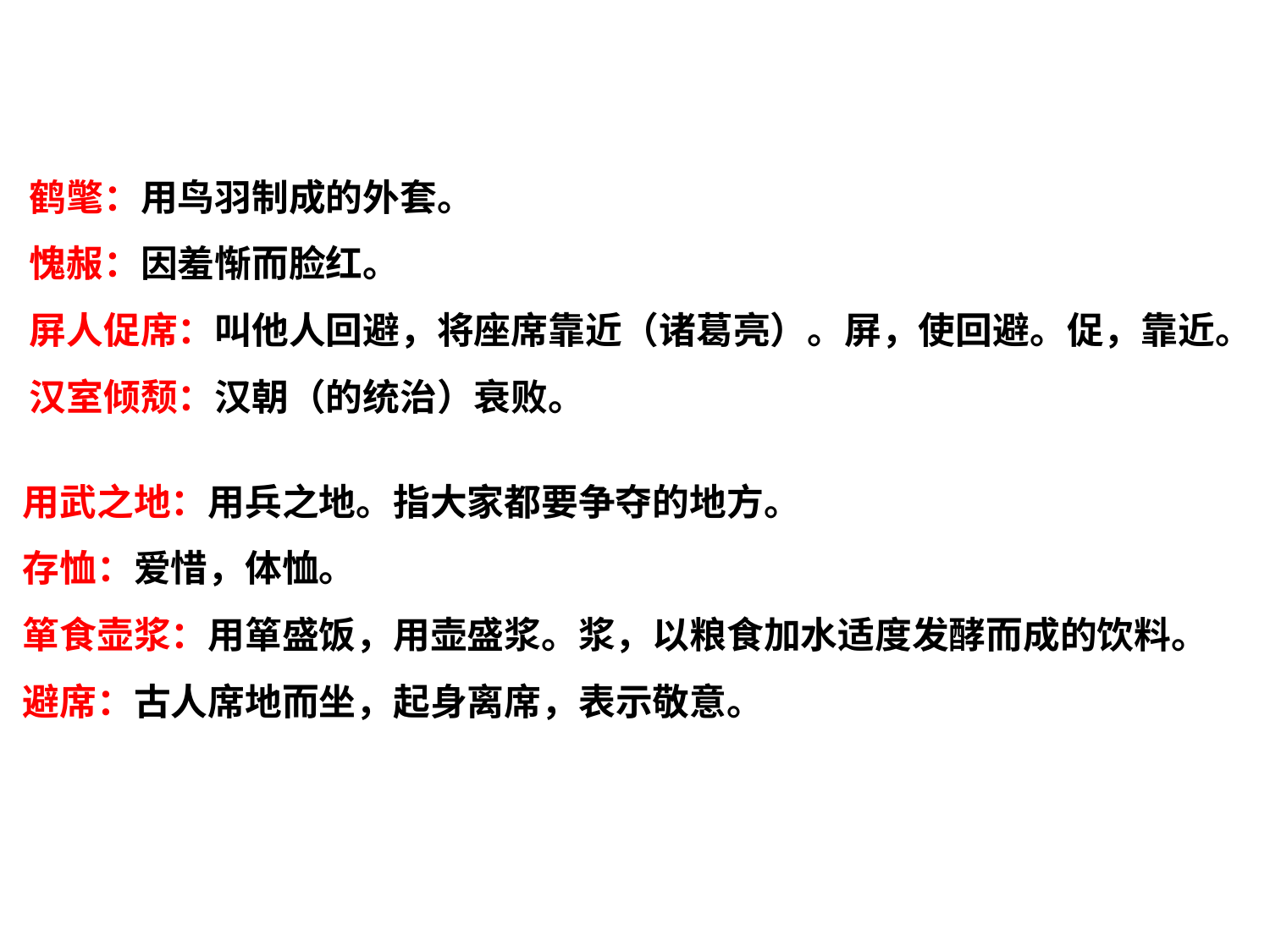

鹤氅：用鸟羽制成的外套。
愧赧：因羞惭而脸红。
屏人促席：叫他人回避，将座席靠近（诸葛亮）。屏，使回避。促，靠近。
汉室倾颓：汉朝（的统治）衰败。
用武之地：用兵之地。指大家都要争夺的地方。
存恤：爱惜，体恤。
箪食壶浆：用箪盛饭，用壶盛浆。浆，以粮食加水适度发酵而成的饮料。
避席：古人席地而坐，起身离席，表示敬意。